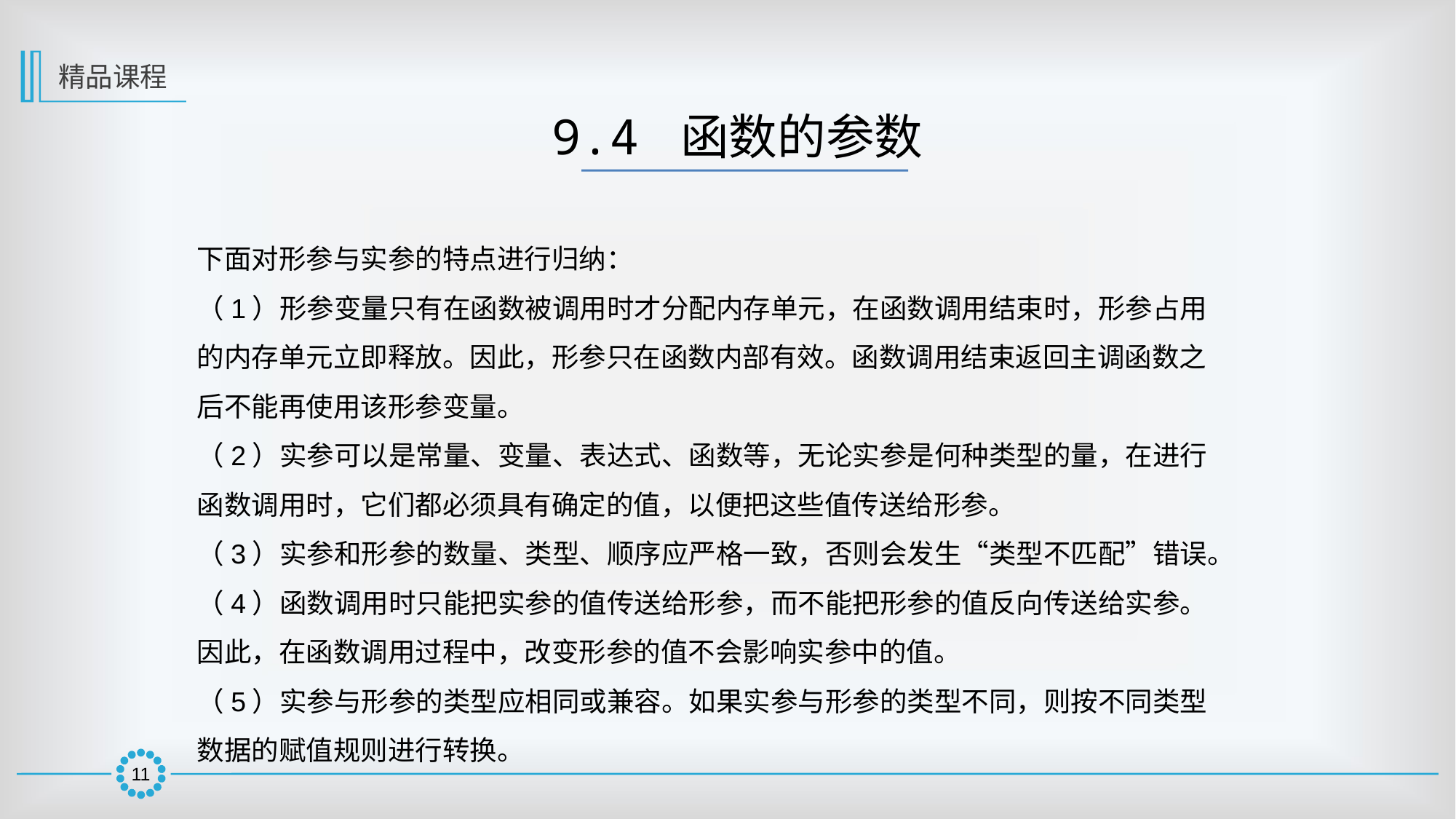

精品课程
9.4 函数的参数

下面对形参与实参的特点进行归纳：
（1）形参变量只有在函数被调用时才分配内存单元，在函数调用结束时，形参占用的内存单元立即释放。因此，形参只在函数内部有效。函数调用结束返回主调函数之后不能再使用该形参变量。
（2）实参可以是常量、变量、表达式、函数等，无论实参是何种类型的量，在进行函数调用时，它们都必须具有确定的值，以便把这些值传送给形参。
（3）实参和形参的数量、类型、顺序应严格一致，否则会发生“类型不匹配”错误。
（4）函数调用时只能把实参的值传送给形参，而不能把形参的值反向传送给实参。
因此，在函数调用过程中，改变形参的值不会影响实参中的值。
（5）实参与形参的类型应相同或兼容。如果实参与形参的类型不同，则按不同类型数据的赋值规则进行转换。

11